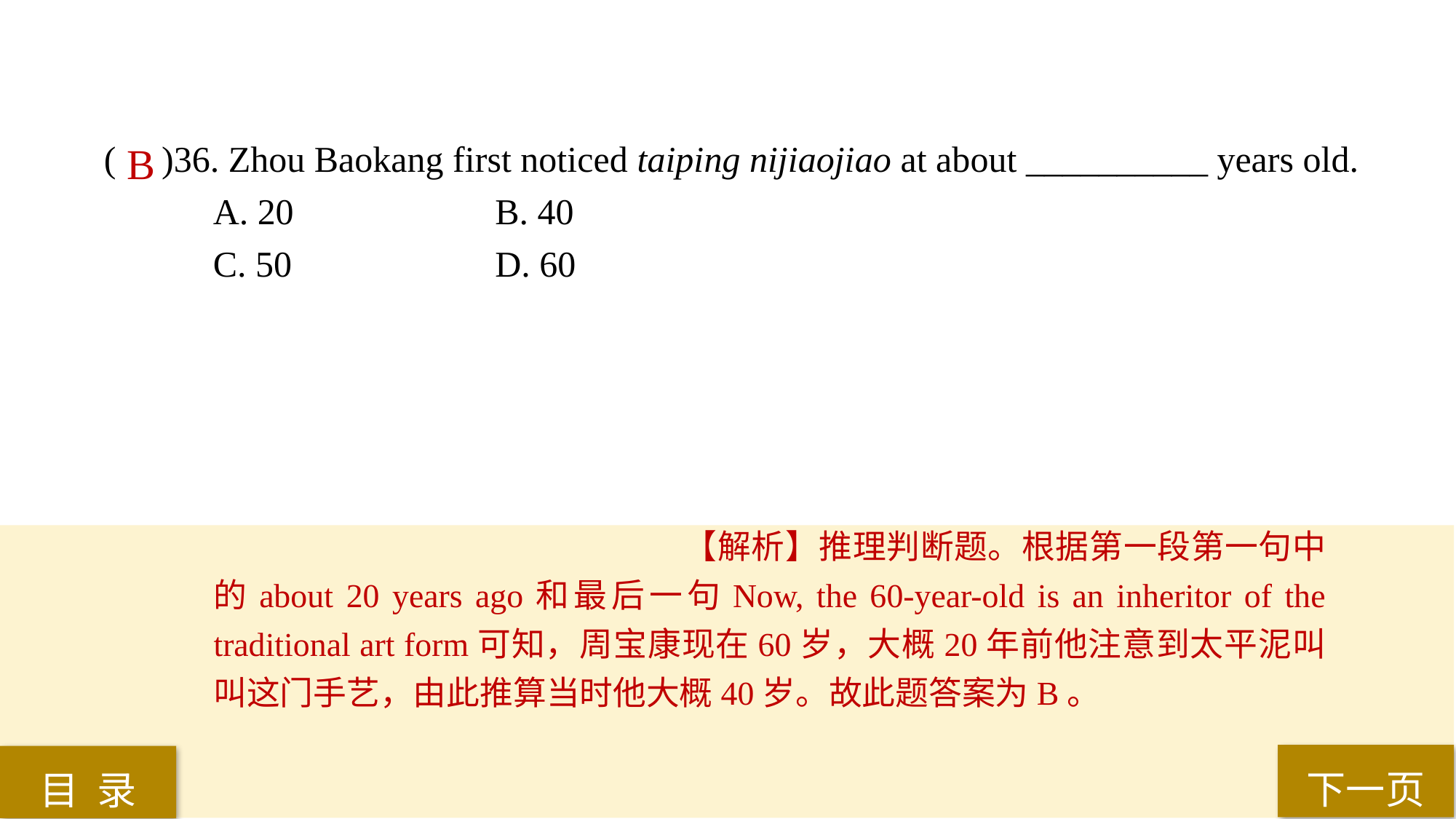

(     )36. Zhou Baokang first noticed taiping nijiaojiao at about __________ years old.
A. 20		 B. 40
C. 50		 D. 60
B
【解析】推理判断题。根据第一段第一句中的about 20 years ago和最后一句Now, the 60-year-old is an inheritor of the traditional art form可知，周宝康现在60岁，大概20年前他注意到太平泥叫叫这门手艺，由此推算当时他大概40岁。故此题答案为B。